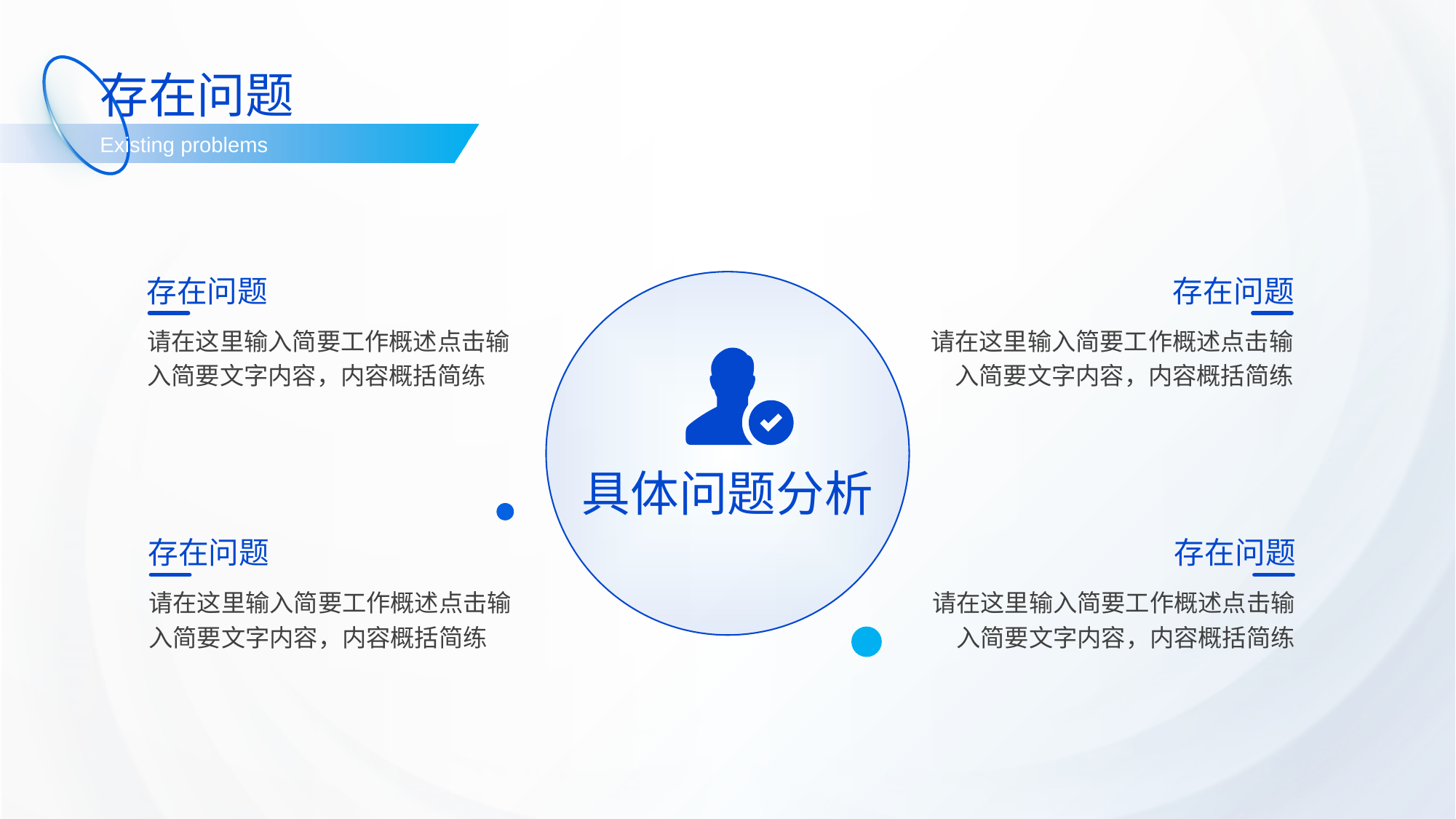

存在问题
Existing problems

存在问题
请在这里输入简要工作概述点击输入简要文字内容，内容概括简练

存在问题
请在这里输入简要工作概述点击输入简要文字内容，内容概括简练

具体问题分析

存在问题
请在这里输入简要工作概述点击输入简要文字内容，内容概括简练

存在问题
请在这里输入简要工作概述点击输入简要文字内容，内容概括简练